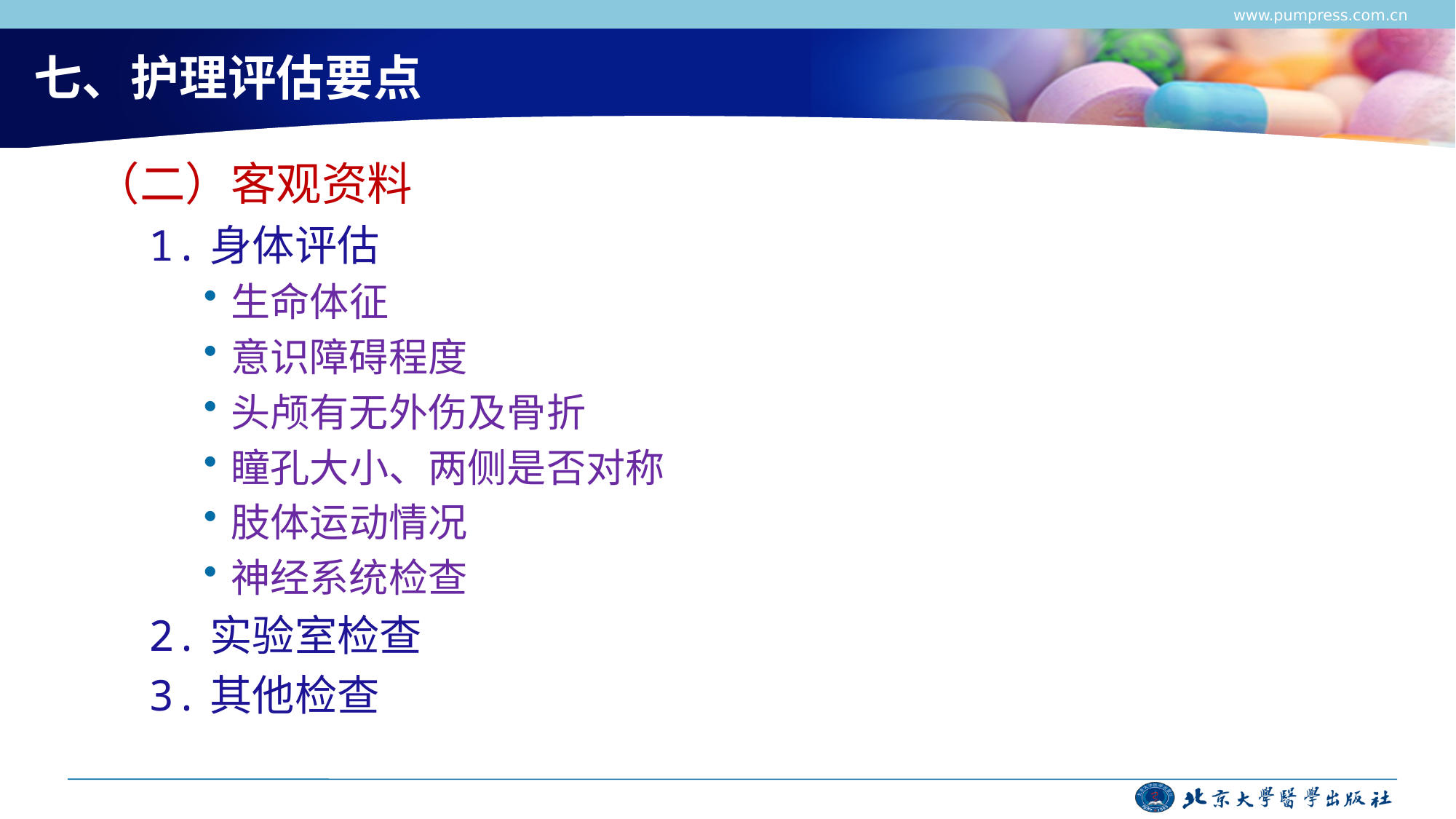

www.pumpress.com.cn
# 七、护理评估要点
（二）客观资料
1.身体评估
生命体征
意识障碍程度
头颅有无外伤及骨折
瞳孔大小、两侧是否对称
肢体运动情况
神经系统检查
2.实验室检查
3.其他检查